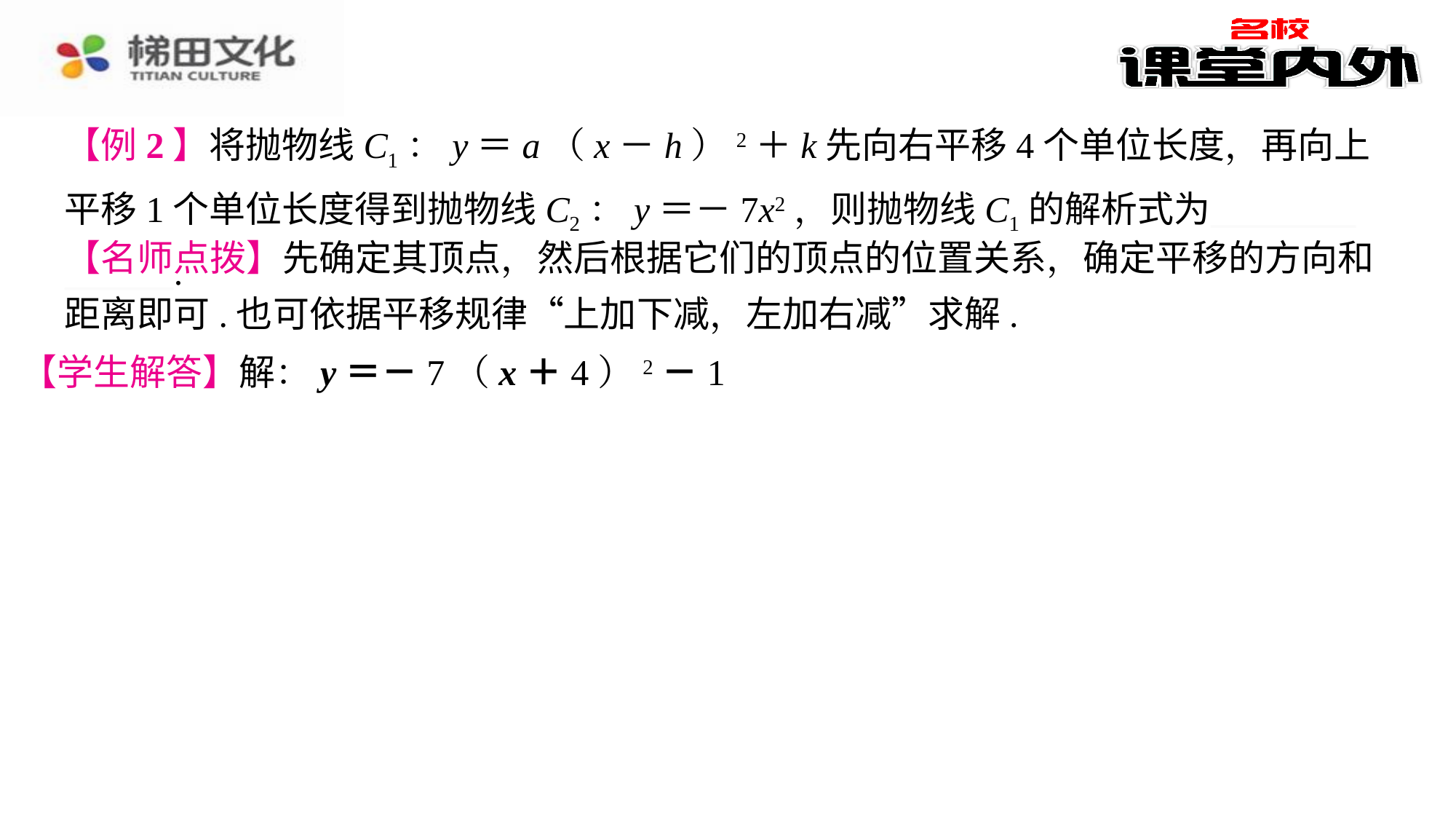

【例2】将抛物线C1：y＝a（x－h）2＋k先向右平移4个单位长度，再向上平移1个单位长度得到抛物线C2：y＝－7x2，则抛物线C1的解析式为 　　　　　　　⁠.
【名师点拨】先确定其顶点，然后根据它们的顶点的位置关系，确定平移的方向和距离即可.也可依据平移规律“上加下减，左加右减”求解.
【学生解答】解：y＝－7（x＋4）2－1